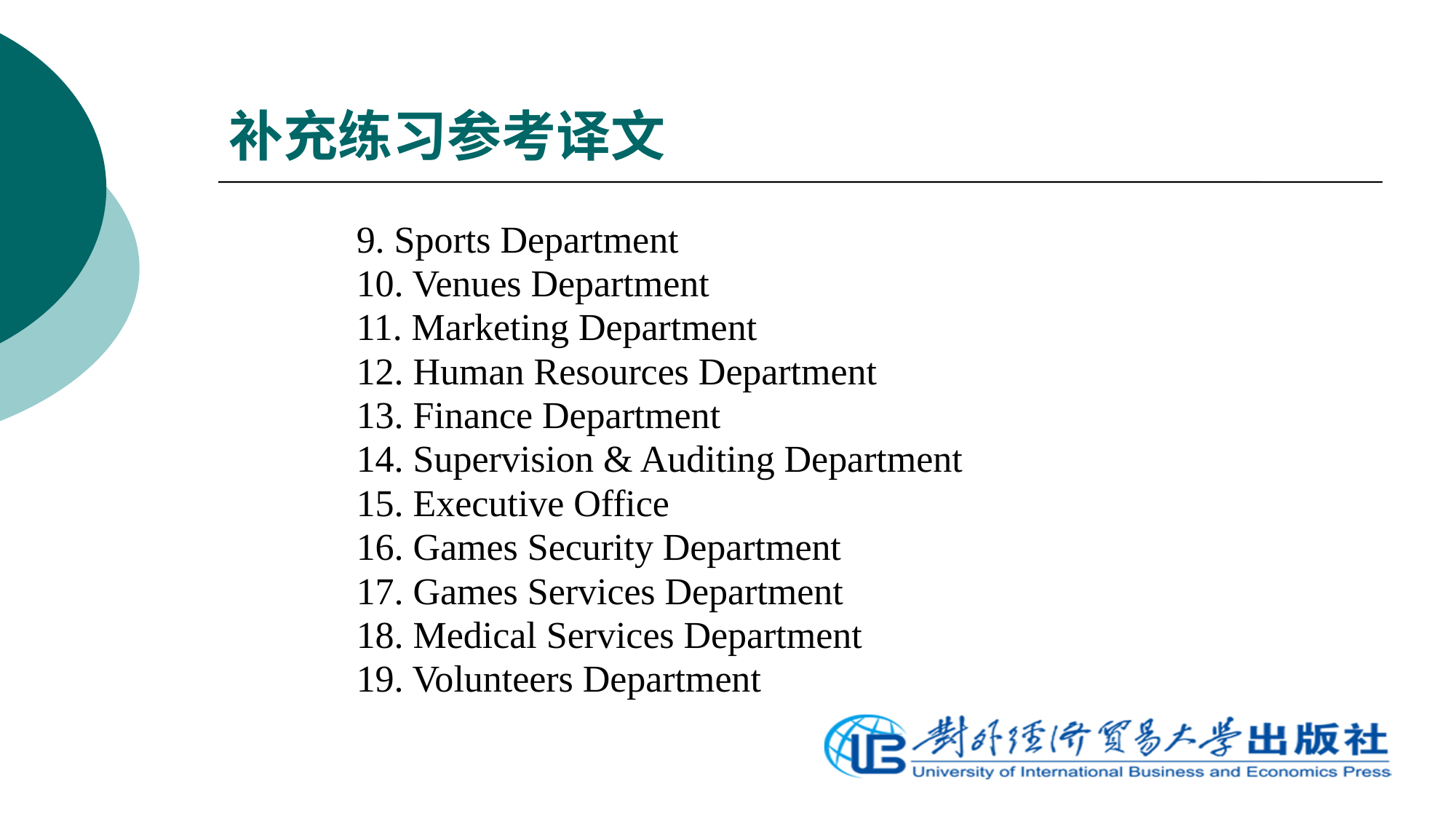

# 补充练习参考译文
9. Sports Department
10. Venues Department
11. Marketing Department
12. Human Resources Department
13. Finance Department
14. Supervision & Auditing Department
15. Executive Office
16. Games Security Department
17. Games Services Department
18. Medical Services Department
19. Volunteers Department